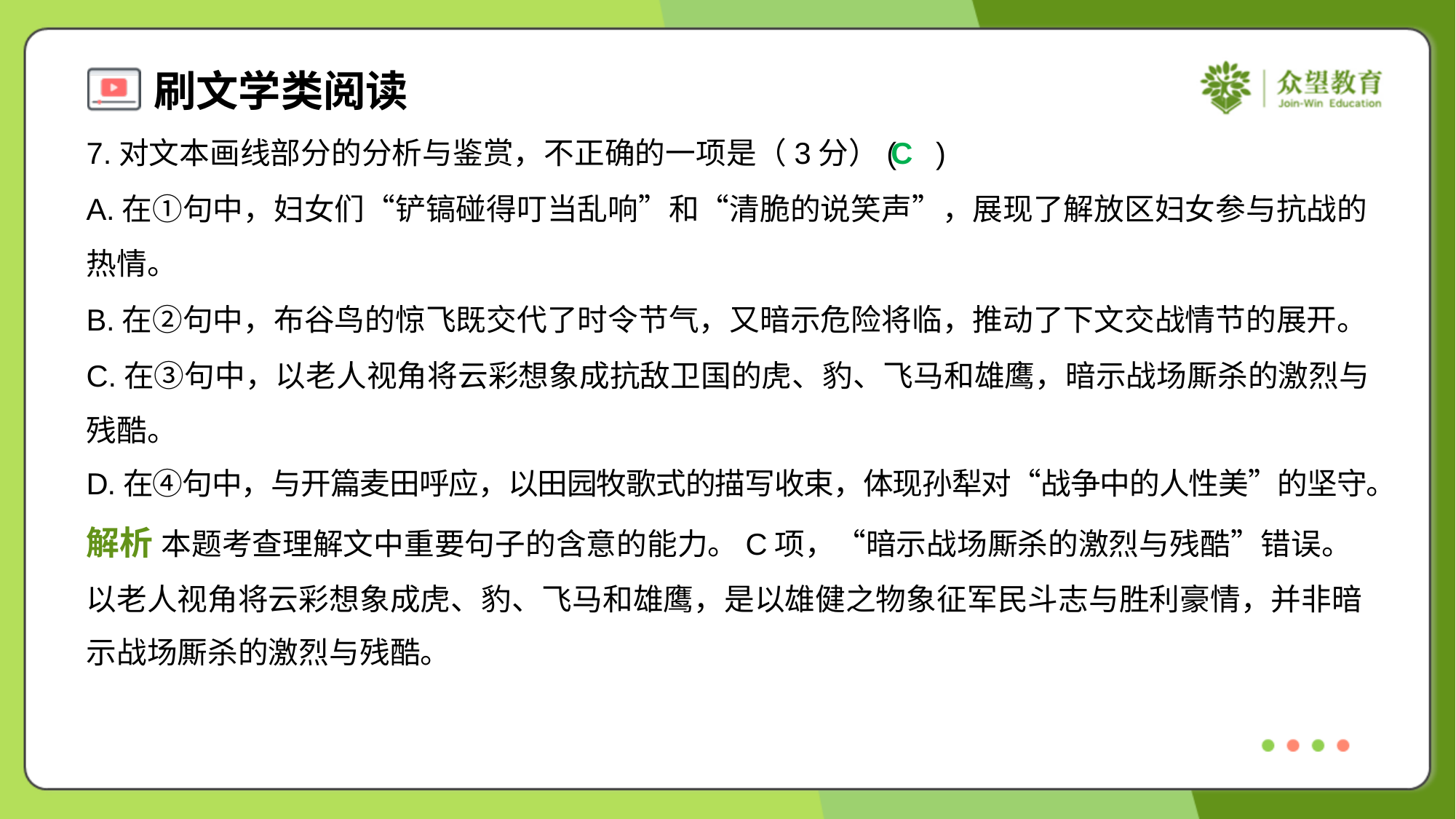

7.对文本画线部分的分析与鉴赏，不正确的一项是（3分）(     )
C
A.在①句中，妇女们“铲镐碰得叮当乱响”和“清脆的说笑声”，展现了解放区妇女参与抗战的
热情。
B.在②句中，布谷鸟的惊飞既交代了时令节气，又暗示危险将临，推动了下文交战情节的展开。
C.在③句中，以老人视角将云彩想象成抗敌卫国的虎、豹、飞马和雄鹰，暗示战场厮杀的激烈与
残酷。
D.在④句中，与开篇麦田呼应，以田园牧歌式的描写收束，体现孙犁对“战争中的人性美”的坚守。
解析 本题考查理解文中重要句子的含意的能力。C项，“暗示战场厮杀的激烈与残酷”错误。
以老人视角将云彩想象成虎、豹、飞马和雄鹰，是以雄健之物象征军民斗志与胜利豪情，并非暗
示战场厮杀的激烈与残酷。